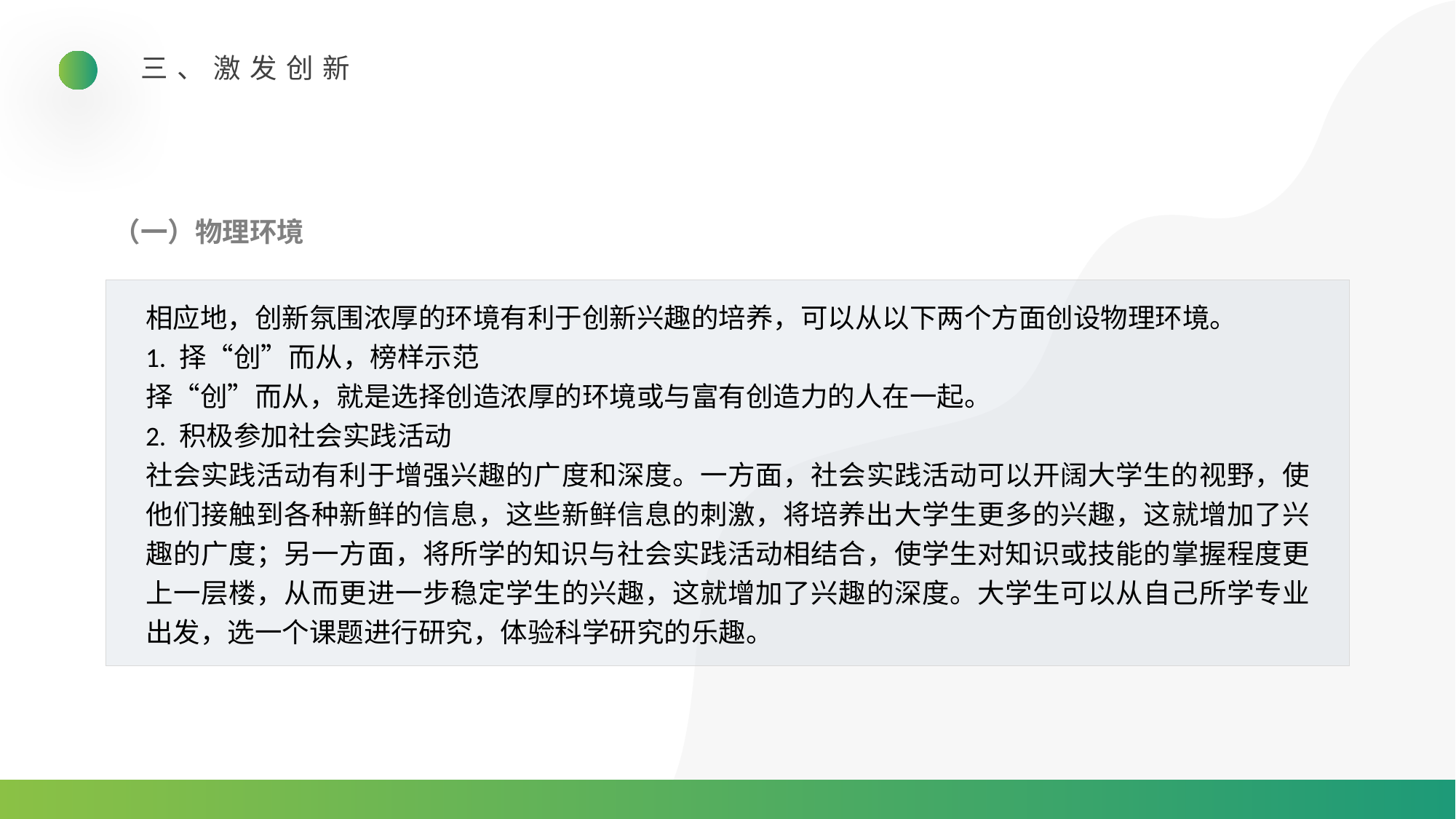

三、激发创新
（一）物理环境

相应地，创新氛围浓厚的环境有利于创新兴趣的培养，可以从以下两个方面创设物理环境。
1. 择“创”而从，榜样示范
择“创”而从，就是选择创造浓厚的环境或与富有创造力的人在一起。
2. 积极参加社会实践活动
社会实践活动有利于增强兴趣的广度和深度。一方面，社会实践活动可以开阔大学生的视野，使他们接触到各种新鲜的信息，这些新鲜信息的刺激，将培养出大学生更多的兴趣，这就增加了兴趣的广度；另一方面，将所学的知识与社会实践活动相结合，使学生对知识或技能的掌握程度更上一层楼，从而更进一步稳定学生的兴趣，这就增加了兴趣的深度。大学生可以从自己所学专业出发，选一个课题进行研究，体验科学研究的乐趣。